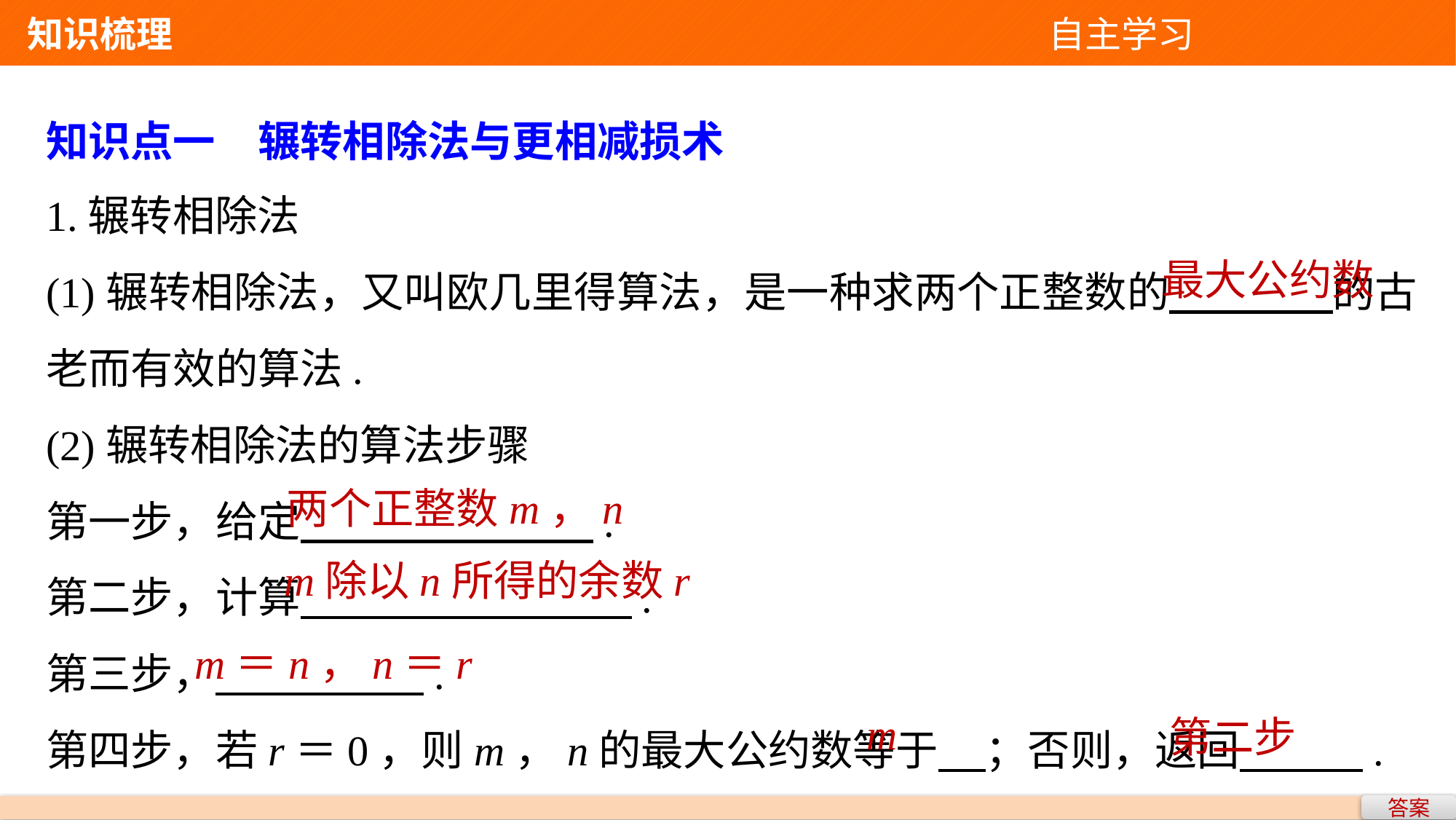

知识梳理                                                                                                           自主学习
知识点一　辗转相除法与更相减损术
1.辗转相除法
(1)辗转相除法，又叫欧几里得算法，是一种求两个正整数的                 的古老而有效的算法.
(2)辗转相除法的算法步骤
第一步，给定                               .
第二步，计算                                   .
第三步，                      .
第四步，若r＝0，则m，n的最大公约数等于     ；否则，返回             .
最大公约数
两个正整数m，n
m除以n所得的余数r
m＝n，n＝r
m
第二步
答案